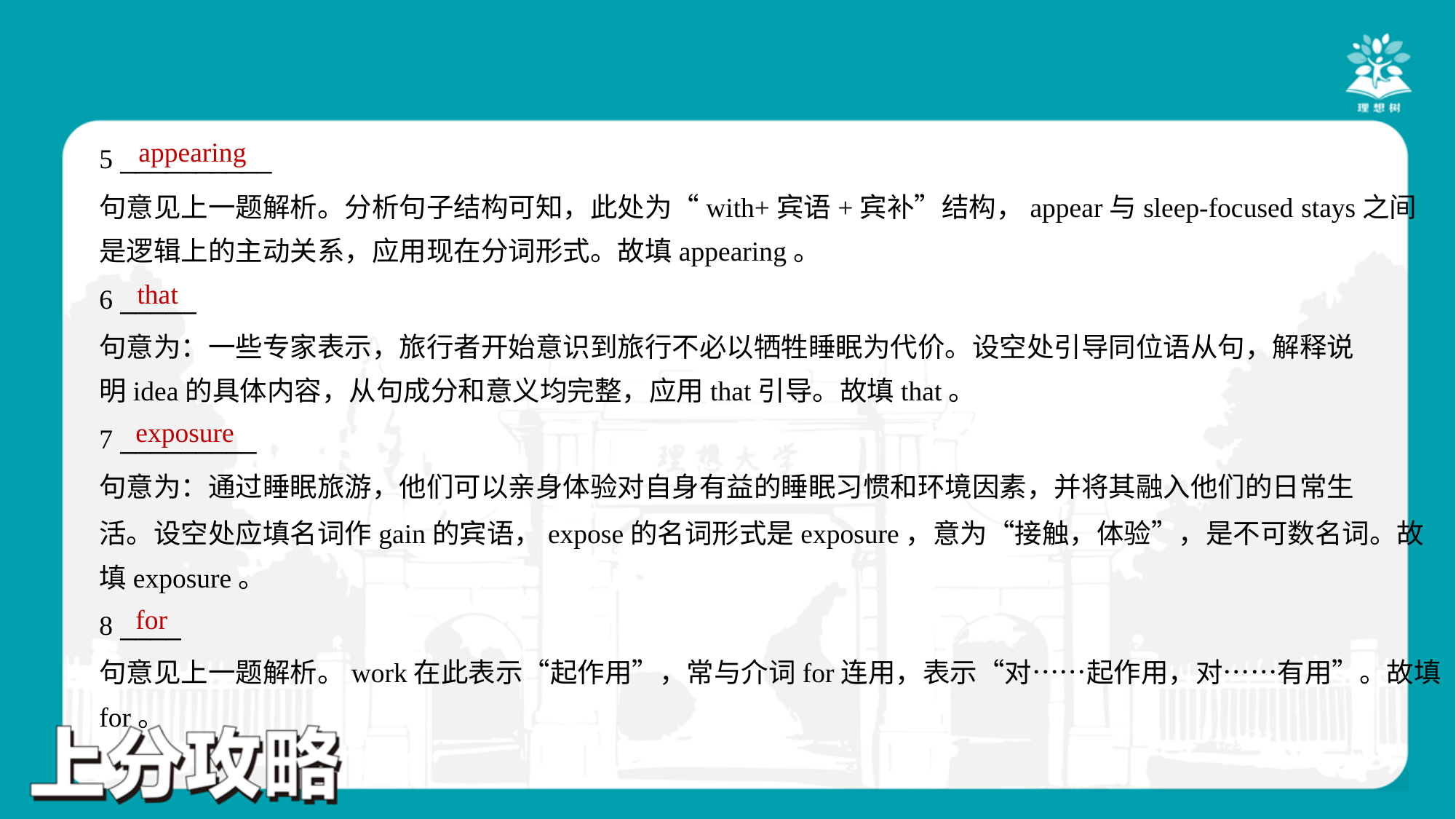

appearing
5 __________
句意见上一题解析。分析句子结构可知，此处为“with+宾语+宾补”结构，appear与sleep-focused stays之间
是逻辑上的主动关系，应用现在分词形式。故填appearing。
that
6 _____
句意为：一些专家表示，旅行者开始意识到旅行不必以牺牲睡眠为代价。设空处引导同位语从句，解释说
明idea的具体内容，从句成分和意义均完整，应用that引导。故填that。
exposure
7 _________
句意为：通过睡眠旅游，他们可以亲身体验对自身有益的睡眠习惯和环境因素，并将其融入他们的日常生
活。设空处应填名词作gain的宾语，expose的名词形式是exposure，意为“接触，体验”，是不可数名词。故
填exposure。
for
8 ____
句意见上一题解析。work在此表示“起作用”，常与介词for连用，表示“对……起作用，对……有用”。故填
for。